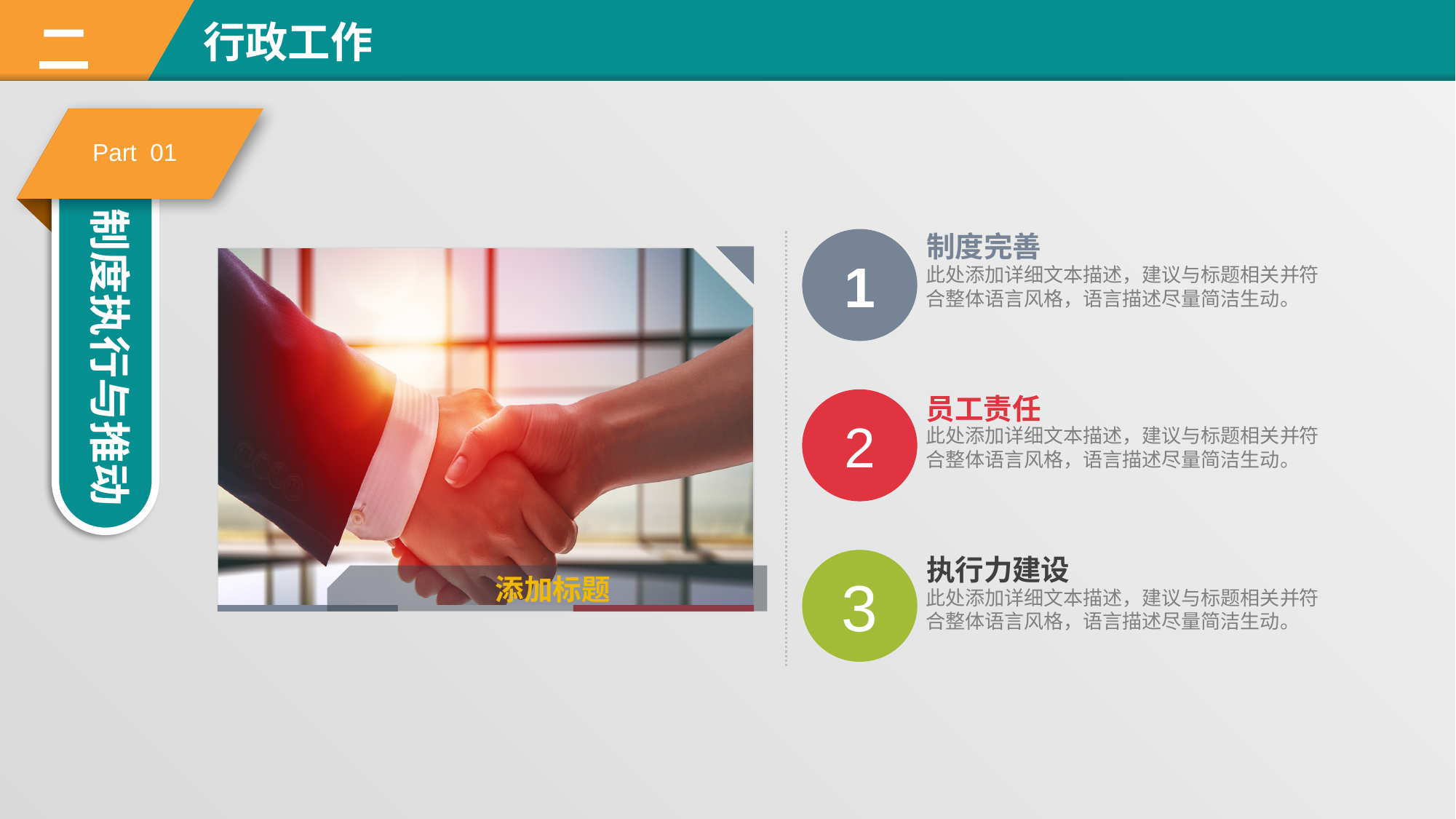

二
# 行政工作

Part  01

制度执行与推动
制度完善
1
此处添加详细文本描述，建议与标题相关并符合整体语言风格，语言描述尽量简洁生动。

2
员工责任
此处添加详细文本描述，建议与标题相关并符合整体语言风格，语言描述尽量简洁生动。
3
执行力建设
此处添加详细文本描述，建议与标题相关并符合整体语言风格，语言描述尽量简洁生动。
添加标题